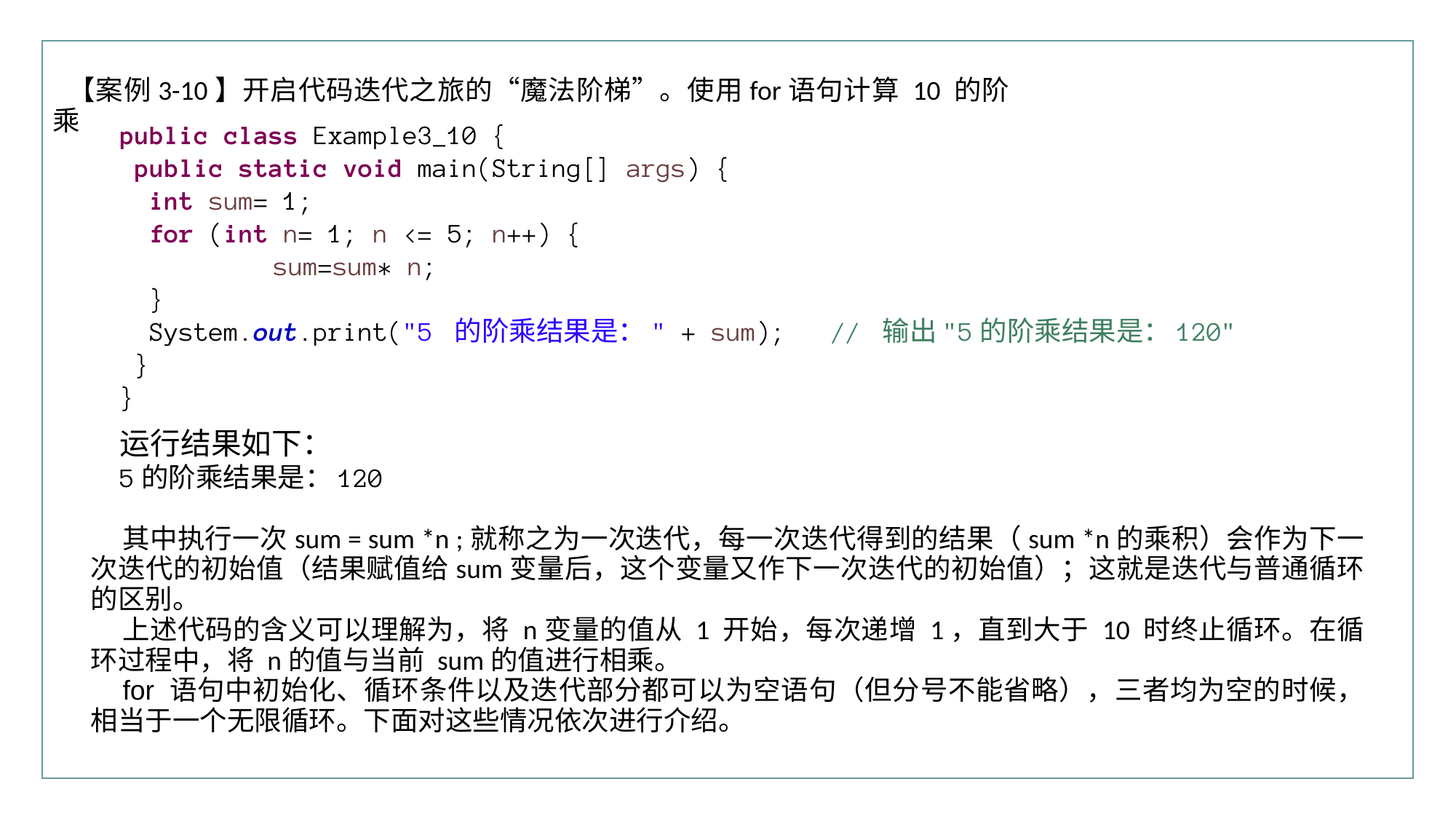

【案例3-10】开启代码迭代之旅的“魔法阶梯”。使用for语句计算 10 的阶乘
public class Example3_10 {
 public static void main(String[] args) {
  int sum= 1;
  for (int n= 1; n <= 5; n++) {
	   sum=sum* n;
  }
  System.out.print("5 的阶乘结果是：" + sum);   // 输出"5的阶乘结果是：120"
 }
}
运行结果如下：
5的阶乘结果是：120
其中执行一次sum = sum *n ;就称之为一次迭代，每一次迭代得到的结果（sum *n的乘积）会作为下一次迭代的初始值（结果赋值给sum变量后，这个变量又作下一次迭代的初始值）；这就是迭代与普通循环的区别。
上述代码的含义可以理解为，将 n变量的值从 1 开始，每次递增 1，直到大于 10 时终止循环。在循环过程中，将 n的值与当前 sum的值进行相乘。
for 语句中初始化、循环条件以及迭代部分都可以为空语句（但分号不能省略），三者均为空的时候，相当于一个无限循环。下面对这些情况依次进行介绍。